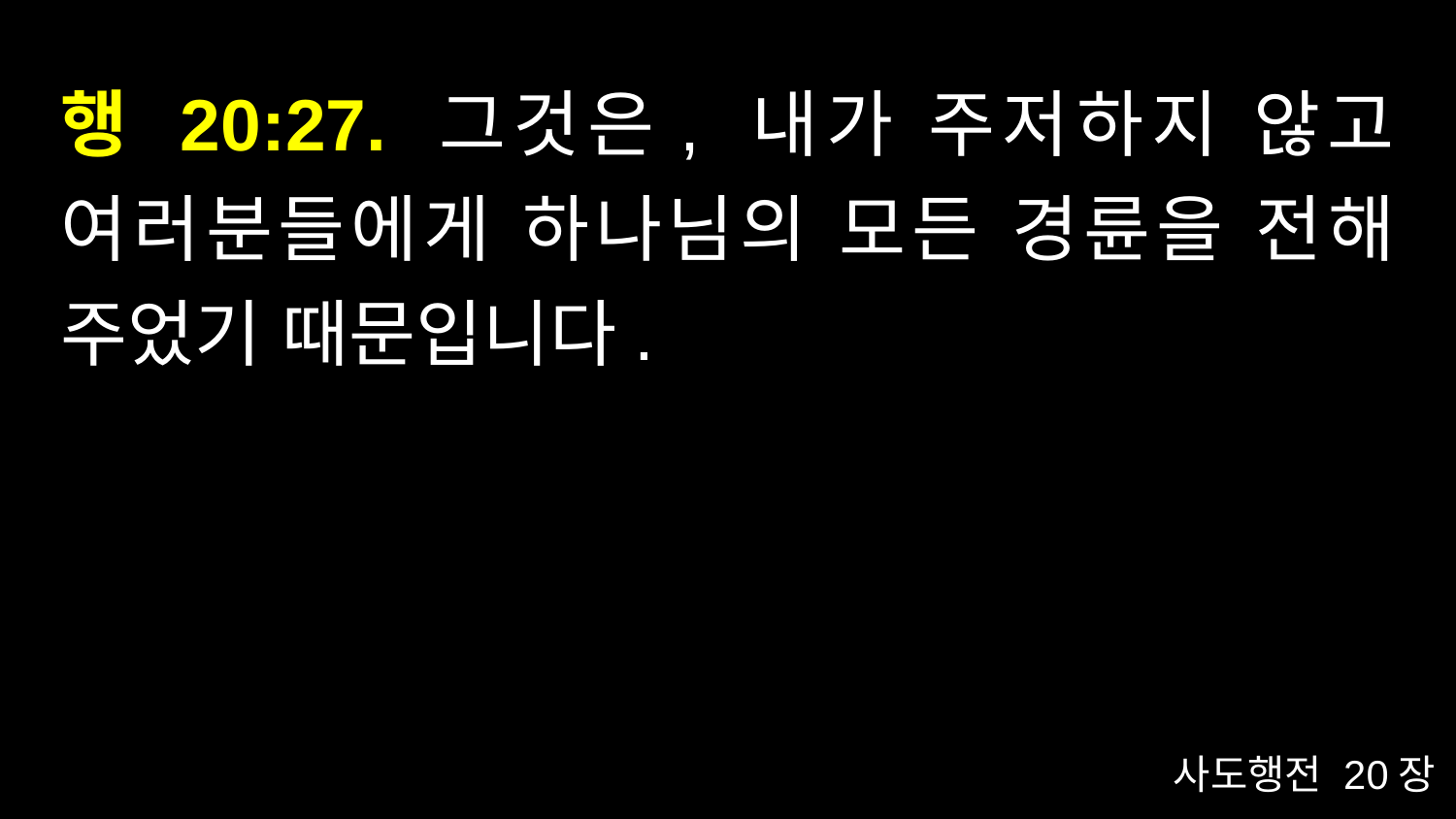

# 행 20:27. 그것은, 내가 주저하지 않고 여러분들에게 하나님의 모든 경륜을 전해 주었기 때문입니다.
사도행전 20장